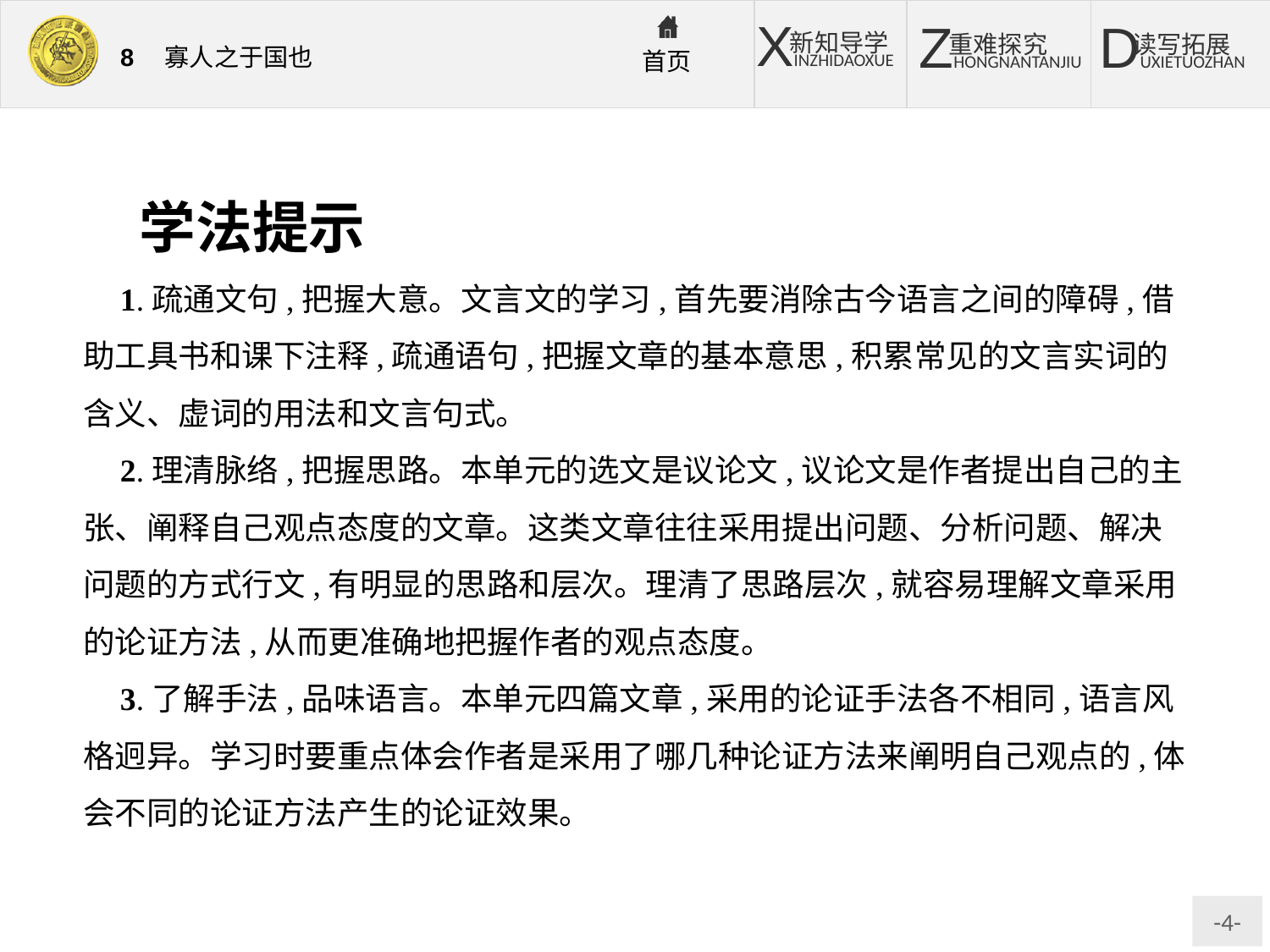

学法提示
1.疏通文句,把握大意。文言文的学习,首先要消除古今语言之间的障碍,借助工具书和课下注释,疏通语句,把握文章的基本意思,积累常见的文言实词的含义、虚词的用法和文言句式。
2.理清脉络,把握思路。本单元的选文是议论文,议论文是作者提出自己的主张、阐释自己观点态度的文章。这类文章往往采用提出问题、分析问题、解决问题的方式行文,有明显的思路和层次。理清了思路层次,就容易理解文章采用的论证方法,从而更准确地把握作者的观点态度。
3.了解手法,品味语言。本单元四篇文章,采用的论证手法各不相同,语言风格迥异。学习时要重点体会作者是采用了哪几种论证方法来阐明自己观点的,体会不同的论证方法产生的论证效果。